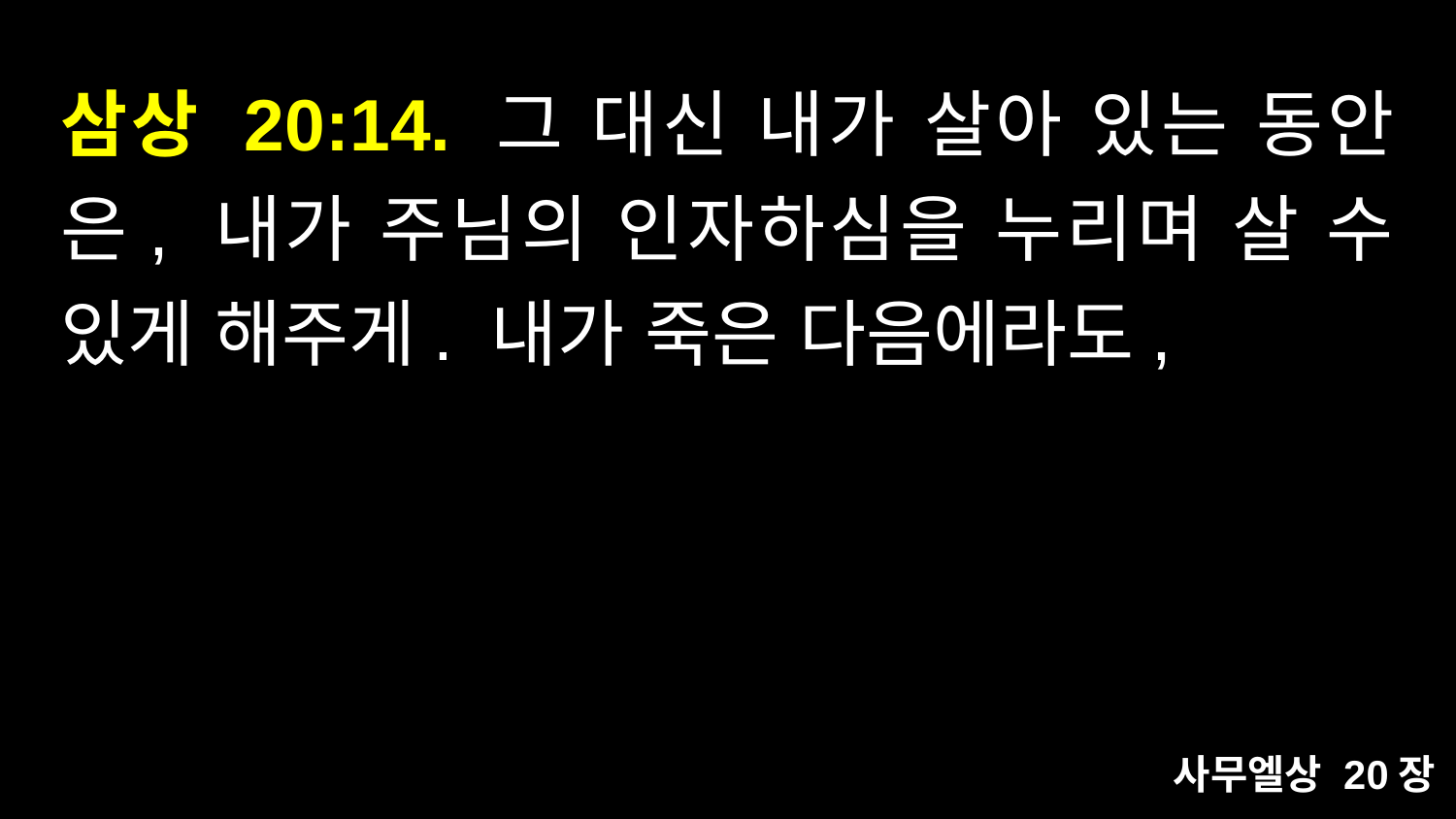

# 삼상 20:14. 그 대신 내가 살아 있는 동안은, 내가 주님의 인자하심을 누리며 살 수 있게 해주게. 내가 죽은 다음에라도,
사무엘상 20장